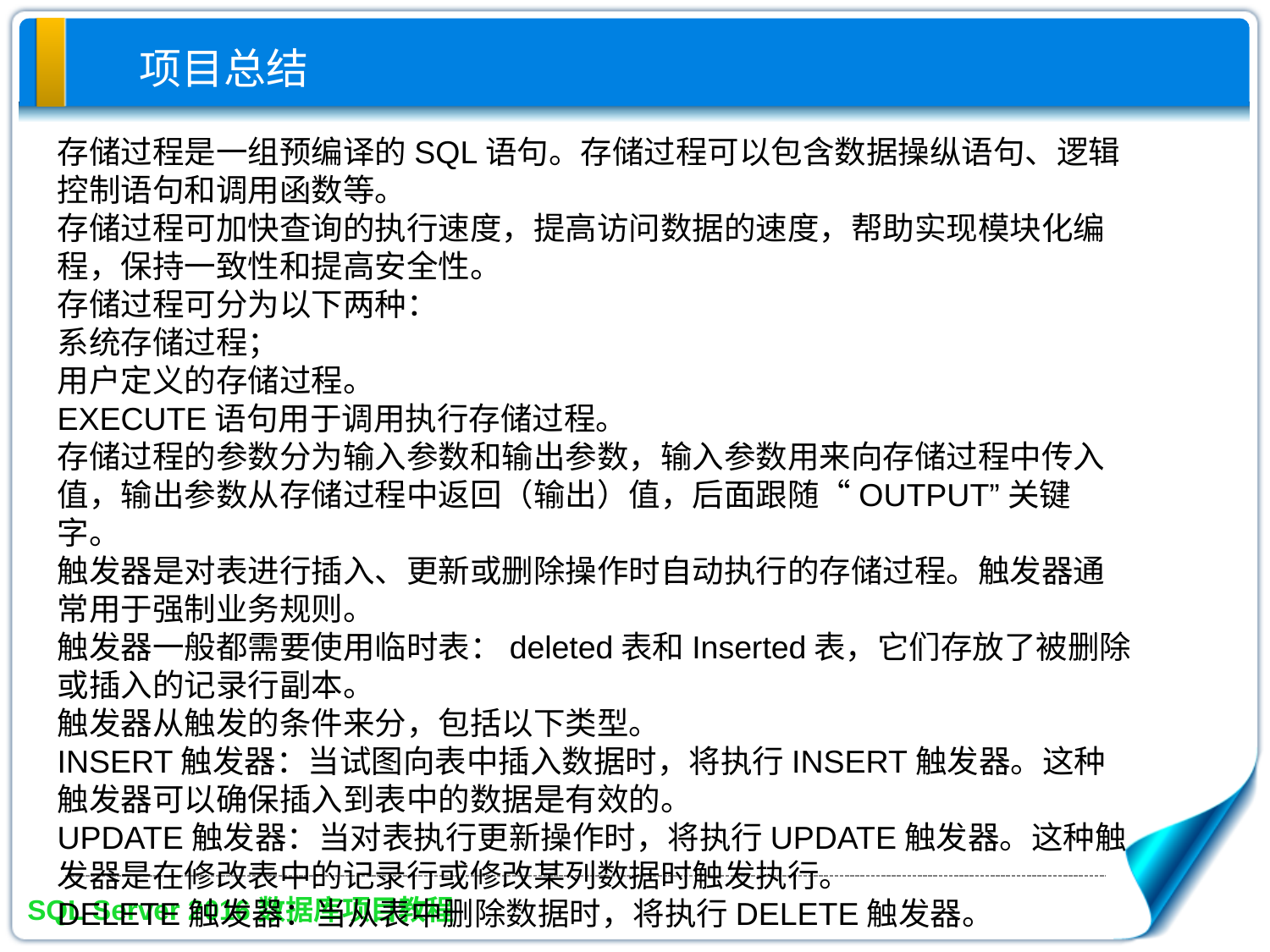

项目总结
存储过程是一组预编译的SQL语句。存储过程可以包含数据操纵语句、逻辑控制语句和调用函数等。
存储过程可加快查询的执行速度，提高访问数据的速度，帮助实现模块化编程，保持一致性和提高安全性。
存储过程可分为以下两种：
系统存储过程；
用户定义的存储过程。
EXECUTE语句用于调用执行存储过程。
存储过程的参数分为输入参数和输出参数，输入参数用来向存储过程中传入值，输出参数从存储过程中返回（输出）值，后面跟随“OUTPUT”关键字。
触发器是对表进行插入、更新或删除操作时自动执行的存储过程。触发器通常用于强制业务规则。
触发器一般都需要使用临时表：deleted表和Inserted表，它们存放了被删除或插入的记录行副本。
触发器从触发的条件来分，包括以下类型。
INSERT触发器：当试图向表中插入数据时，将执行INSERT触发器。这种触发器可以确保插入到表中的数据是有效的。
UPDATE触发器：当对表执行更新操作时，将执行UPDATE触发器。这种触发器是在修改表中的记录行或修改某列数据时触发执行。
DELETE触发器：当从表中删除数据时，将执行DELETE触发器。